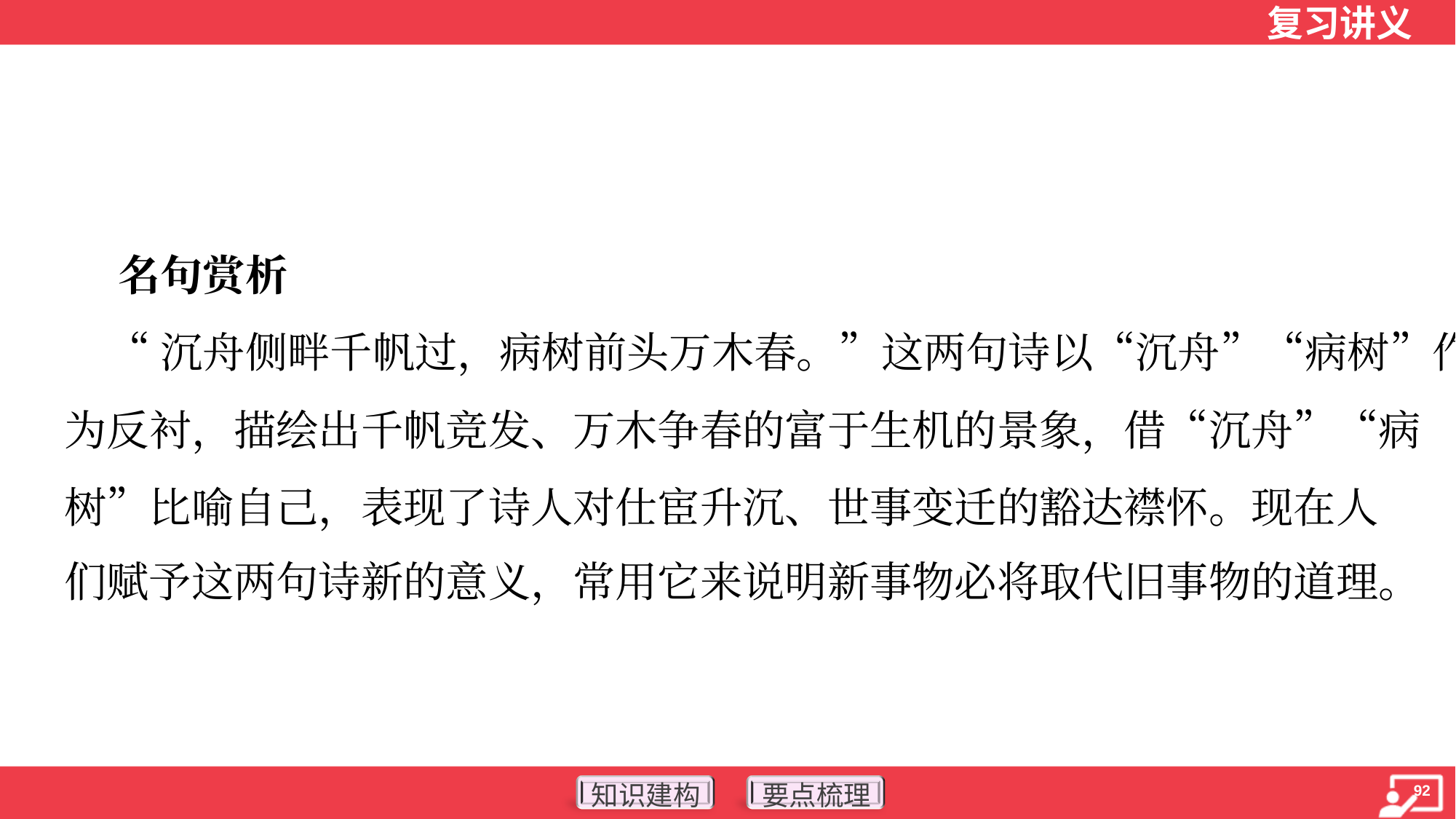

名句赏析
    “沉舟侧畔千帆过，病树前头万木春。”这两句诗以“沉舟”“病树”作
为反衬，描绘出千帆竞发、万木争春的富于生机的景象，借“沉舟”“病
树”比喻自己，表现了诗人对仕宦升沉、世事变迁的豁达襟怀。现在人
们赋予这两句诗新的意义，常用它来说明新事物必将取代旧事物的道理。